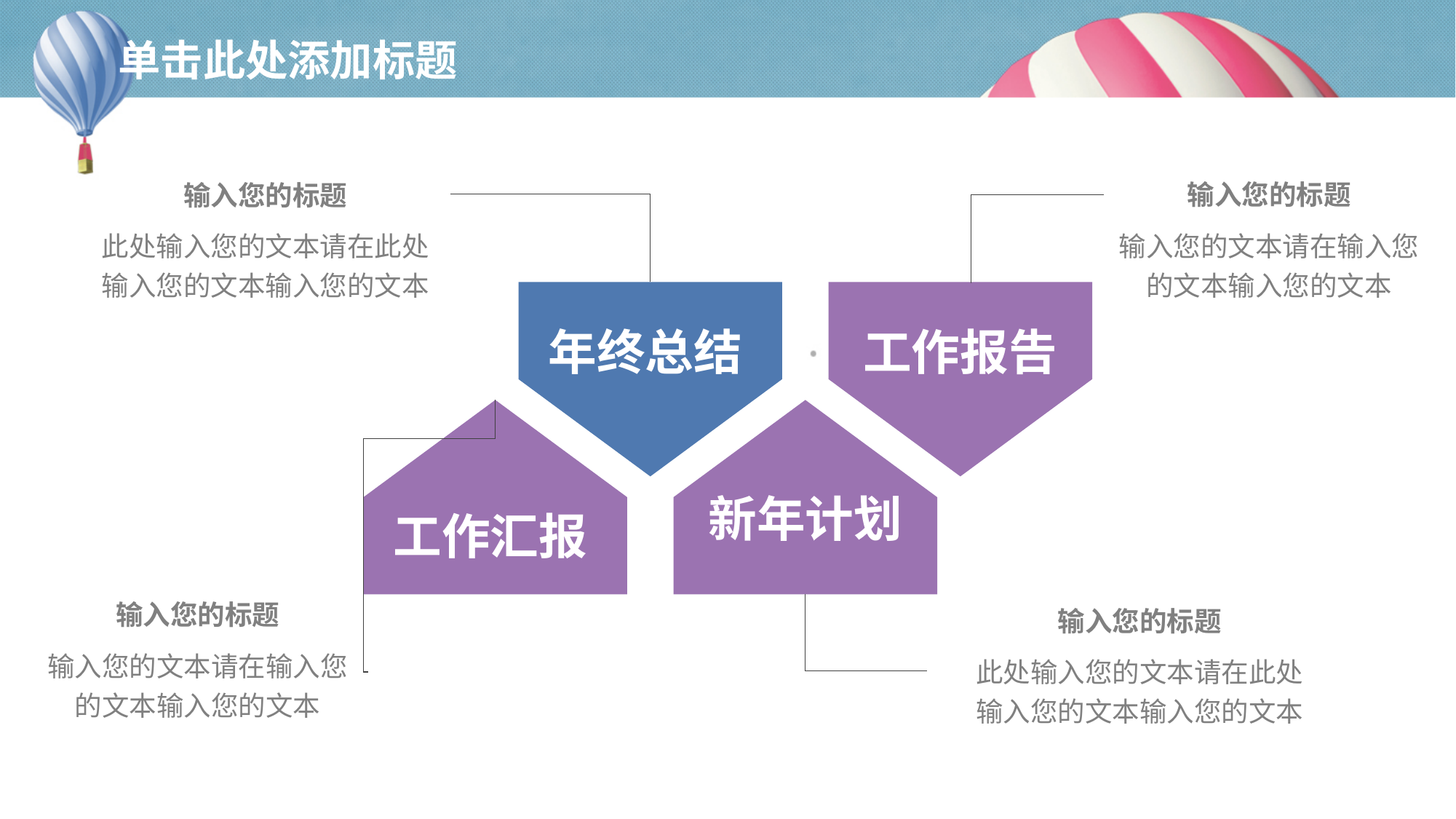

# 单击此处添加标题
输入您的标题
输入您的文本请在输入您的文本输入您的文本
输入您的标题
此处输入您的文本请在此处输入您的文本输入您的文本

年终总结

工作报告

工作汇报

新年计划
输入您的标题
输入您的文本请在输入您的文本输入您的文本
输入您的标题
此处输入您的文本请在此处输入您的文本输入您的文本